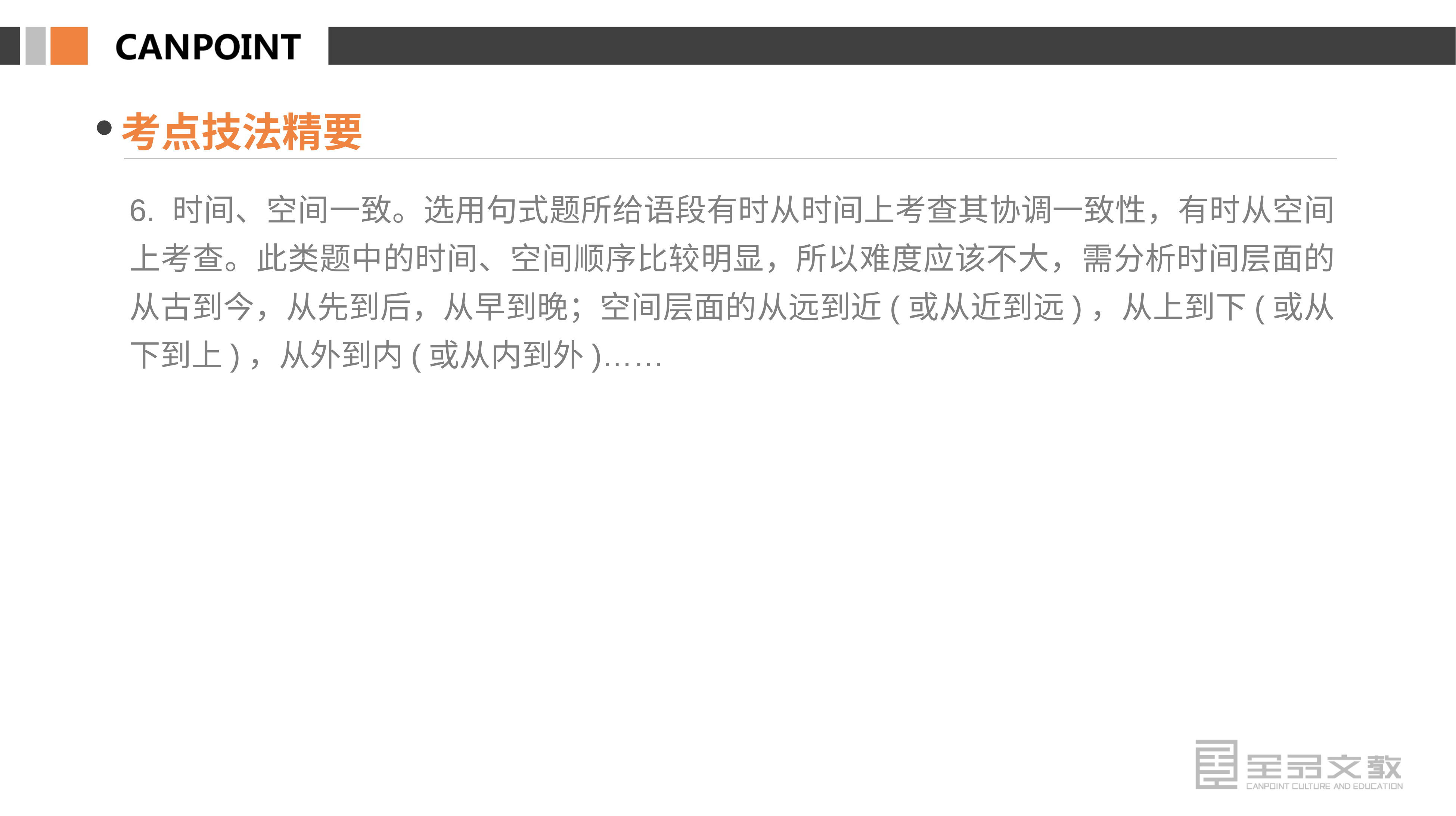

考点技法精要

6. 时间、空间一致。选用句式题所给语段有时从时间上考查其协调一致性，有时从空间上考查。此类题中的时间、空间顺序比较明显，所以难度应该不大，需分析时间层面的从古到今，从先到后，从早到晚；空间层面的从远到近(或从近到远)，从上到下(或从下到上)，从外到内(或从内到外)……